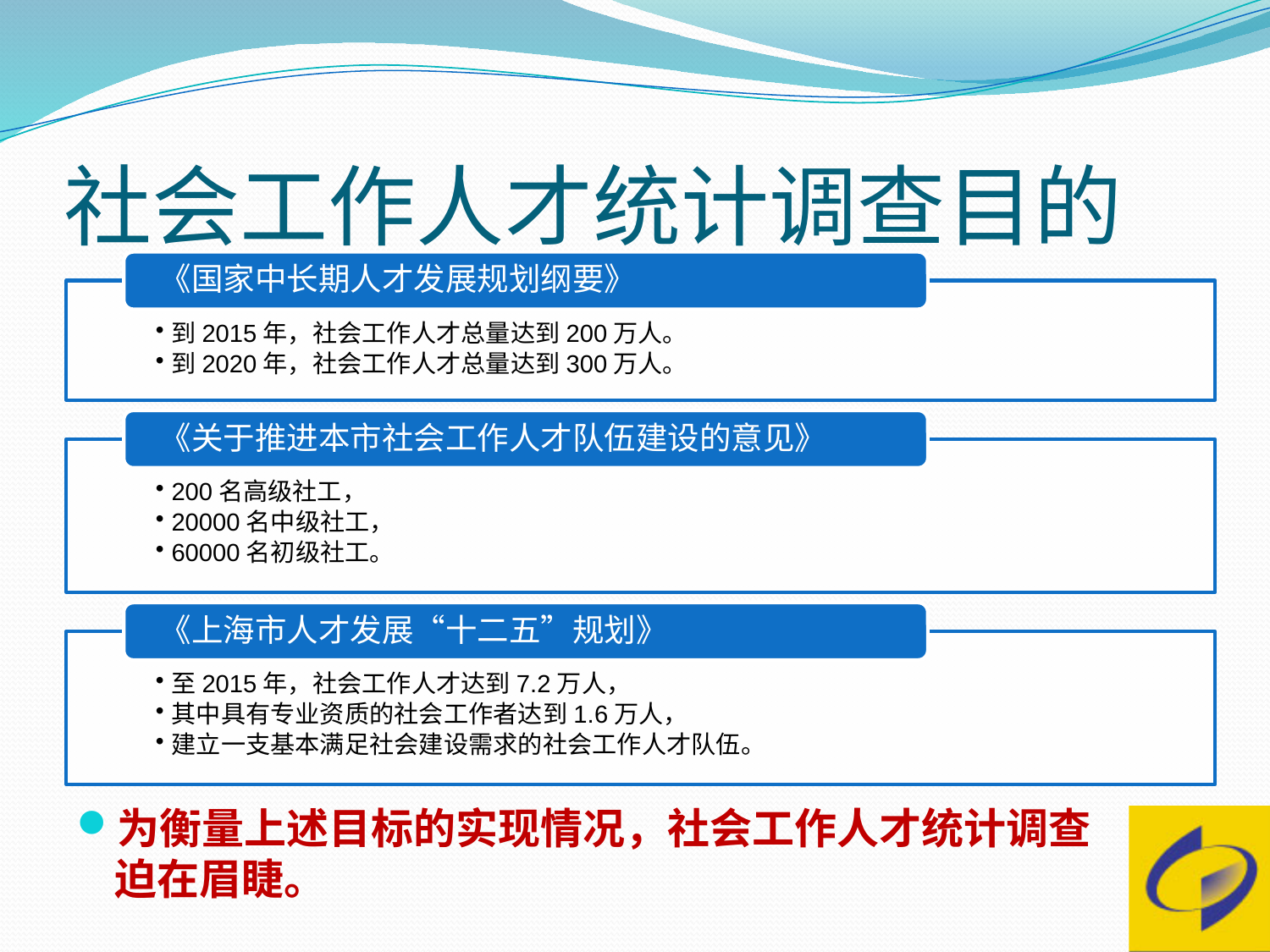

# 社会工作人才统计调查目的
到2015年，社会工作人才总量达到200万人。
到2020年，社会工作人才总量达到300万人。
《国家中长期人才发展规划纲要》
200名高级社工，
20000名中级社工，
60000名初级社工。
《关于推进本市社会工作人才队伍建设的意见》
至2015年，社会工作人才达到7.2万人，
其中具有专业资质的社会工作者达到1.6万人，
建立一支基本满足社会建设需求的社会工作人才队伍。
《上海市人才发展“十二五”规划》
为衡量上述目标的实现情况，社会工作人才统计调查迫在眉睫。